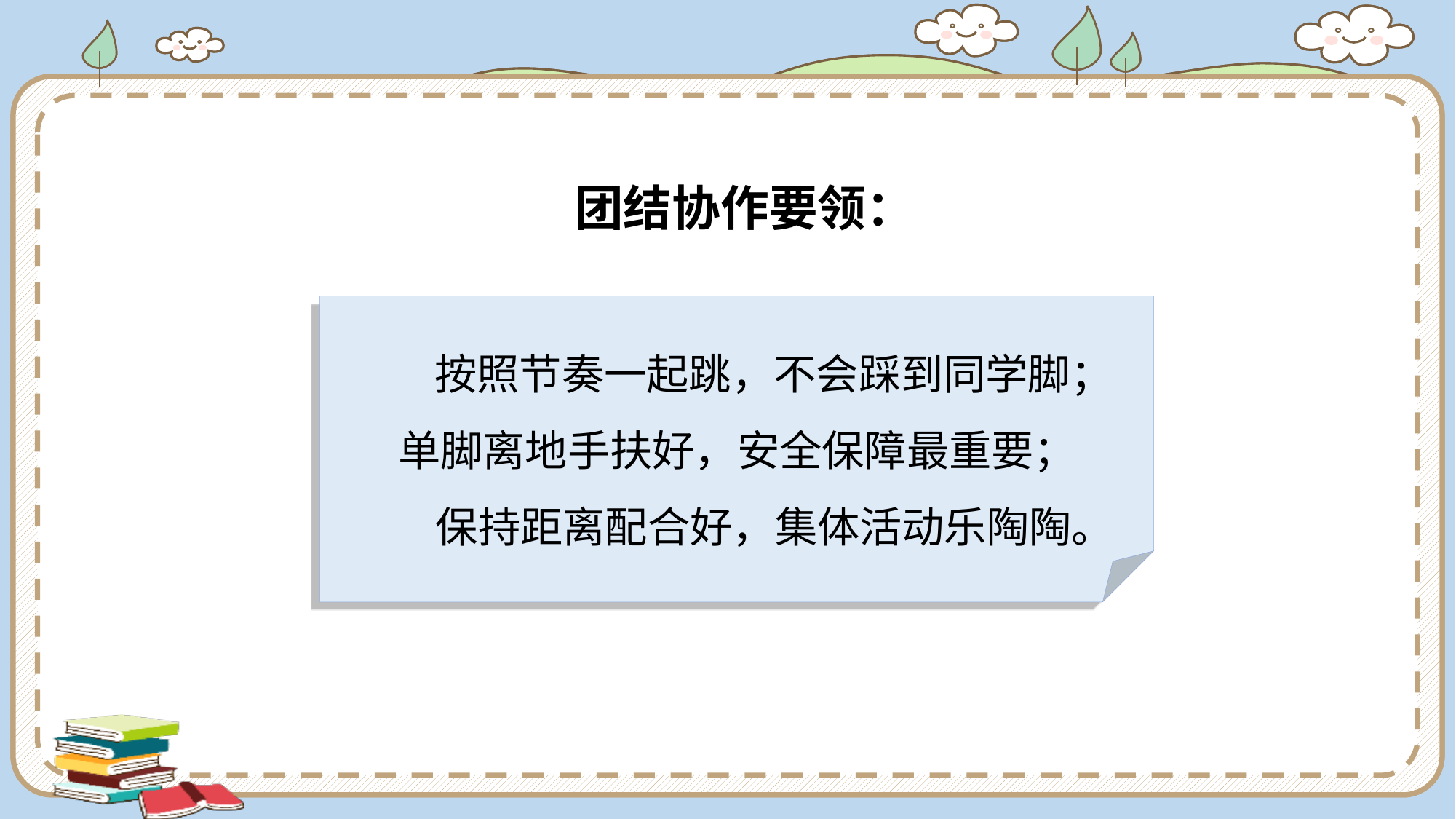

团结协作要领：
　　按照节奏一起跳，不会踩到同学脚；
    单脚离地手扶好，安全保障最重要；
        保持距离配合好，集体活动乐陶陶。